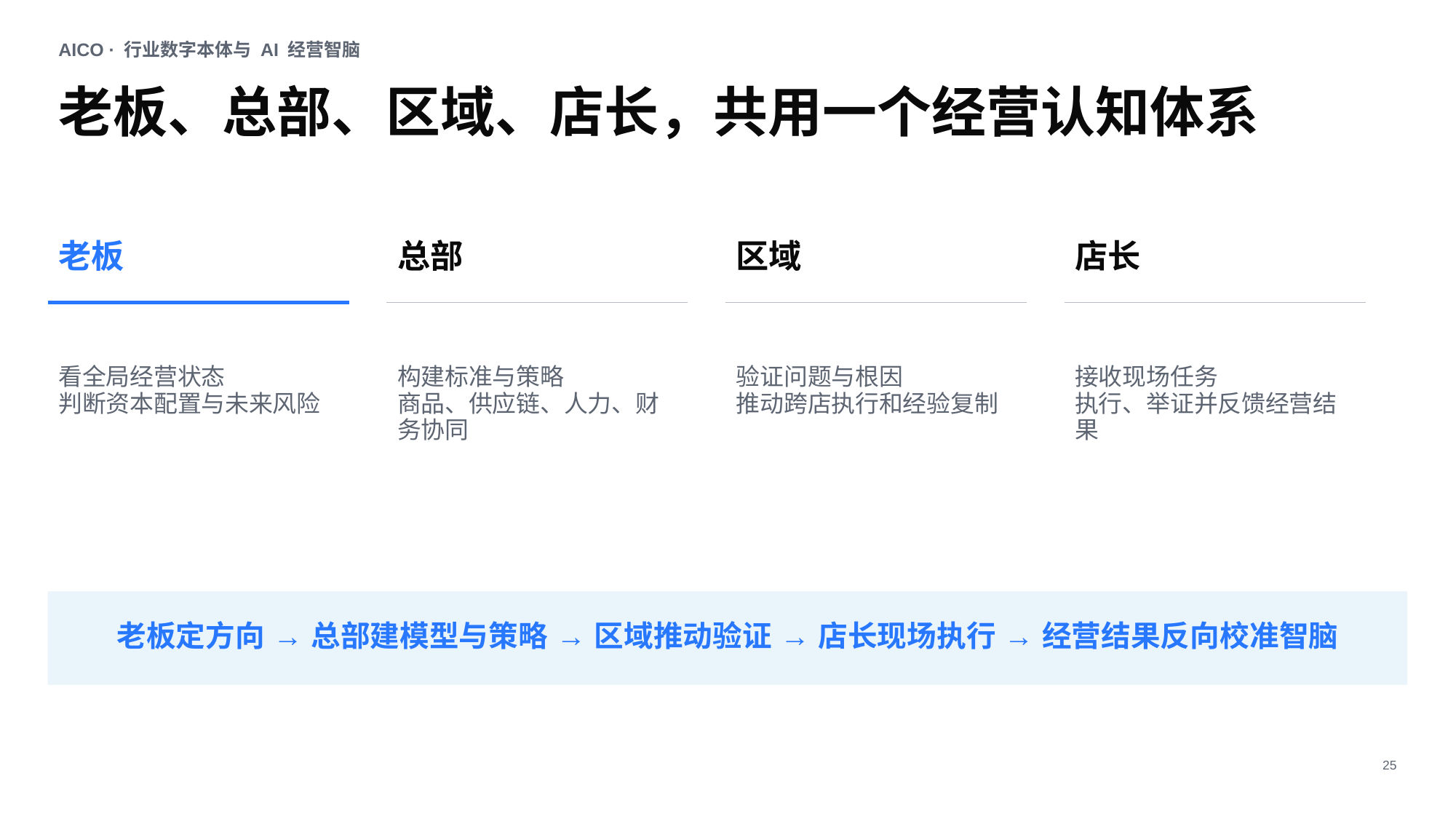

AICO · 行业数字本体与 AI 经营智脑
老板、总部、区域、店长，共用一个经营认知体系
老板
总部
区域
店长
看全局经营状态
判断资本配置与未来风险
构建标准与策略
商品、供应链、人力、财务协同
验证问题与根因
推动跨店执行和经验复制
接收现场任务
执行、举证并反馈经营结果

老板定方向 → 总部建模型与策略 → 区域推动验证 → 店长现场执行 → 经营结果反向校准智脑
25